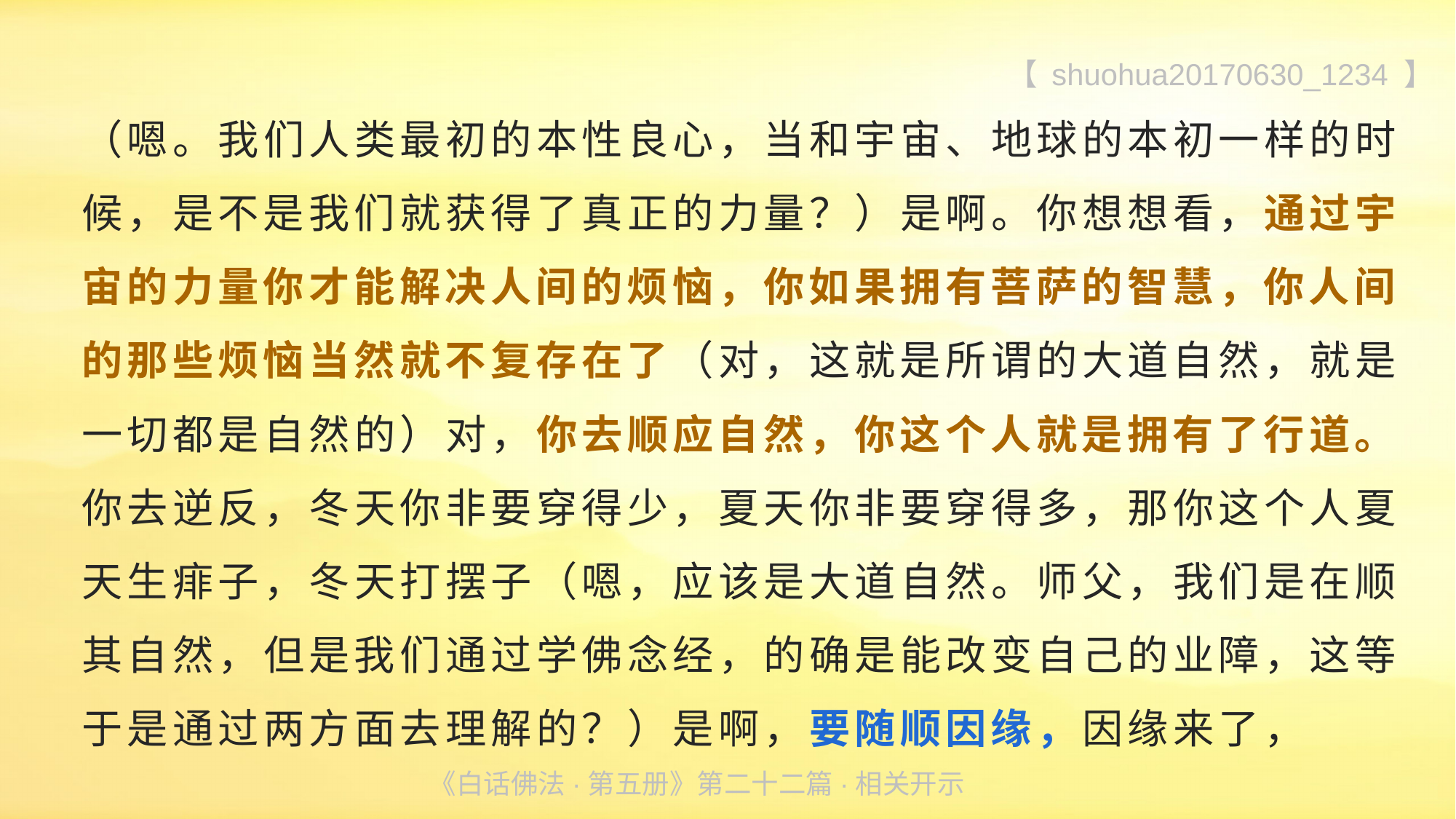

【 shuohua20170630_1234 】
（嗯。我们人类最初的本性良心，当和宇宙、地球的本初一样的时候，是不是我们就获得了真正的力量？）是啊。你想想看，通过宇宙的力量你才能解决人间的烦恼，你如果拥有菩萨的智慧，你人间的那些烦恼当然就不复存在了（对，这就是所谓的大道自然，就是一切都是自然的）对，你去顺应自然，你这个人就是拥有了行道。你去逆反，冬天你非要穿得少，夏天你非要穿得多，那你这个人夏天生痱子，冬天打摆子（嗯，应该是大道自然。师父，我们是在顺其自然，但是我们通过学佛念经，的确是能改变自己的业障，这等于是通过两方面去理解的？）是啊，要随顺因缘，因缘来了，
《白话佛法·第五册》第二十二篇·相关开示